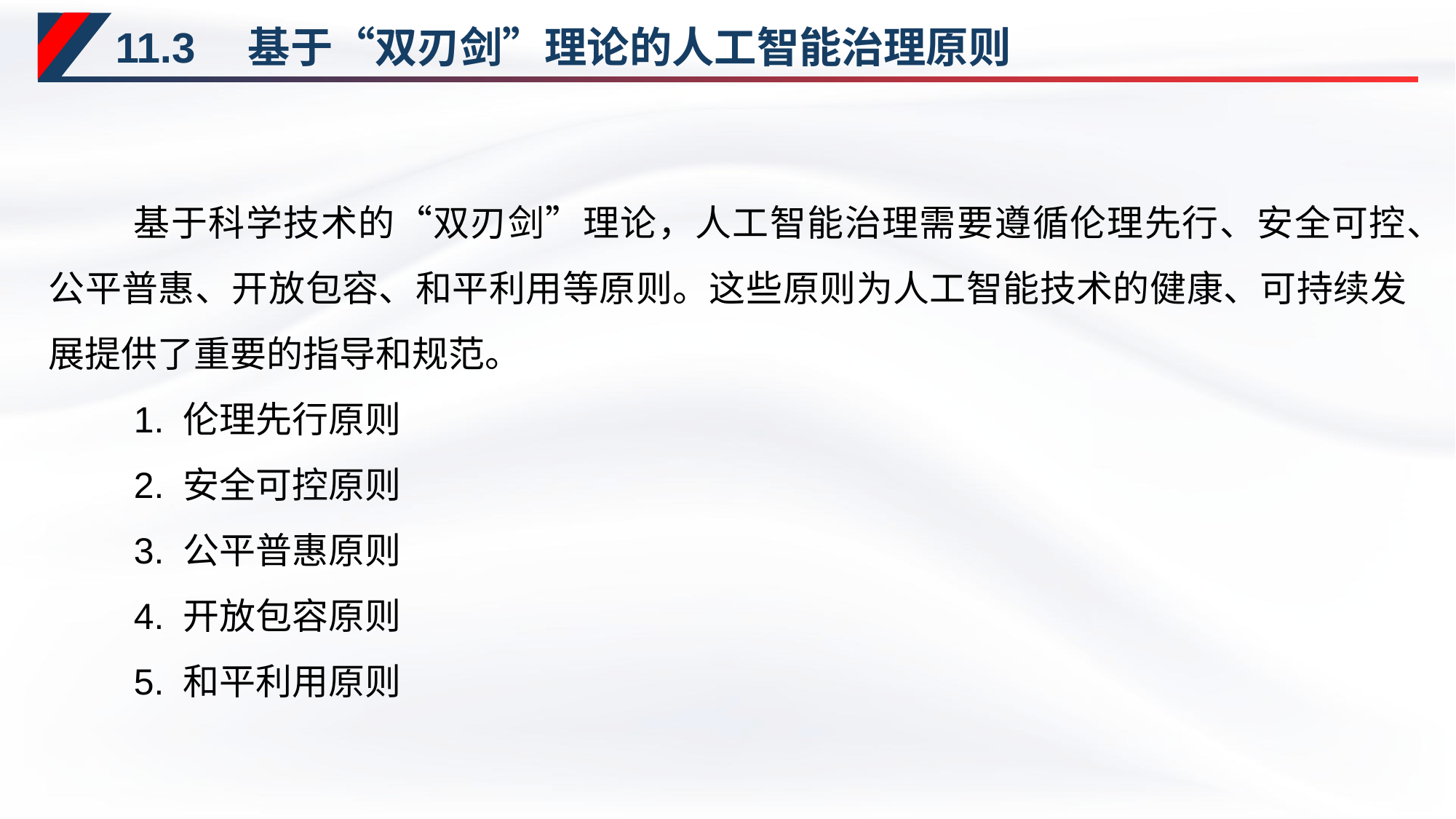

# 11.3　基于“双刃剑”理论的人工智能治理原则
基于科学技术的“双刃剑”理论，人工智能治理需要遵循伦理先行、安全可控、公平普惠、开放包容、和平利用等原则。这些原则为人工智能技术的健康、可持续发展提供了重要的指导和规范。
1. 伦理先行原则
2. 安全可控原则
3. 公平普惠原则
4. 开放包容原则
5. 和平利用原则